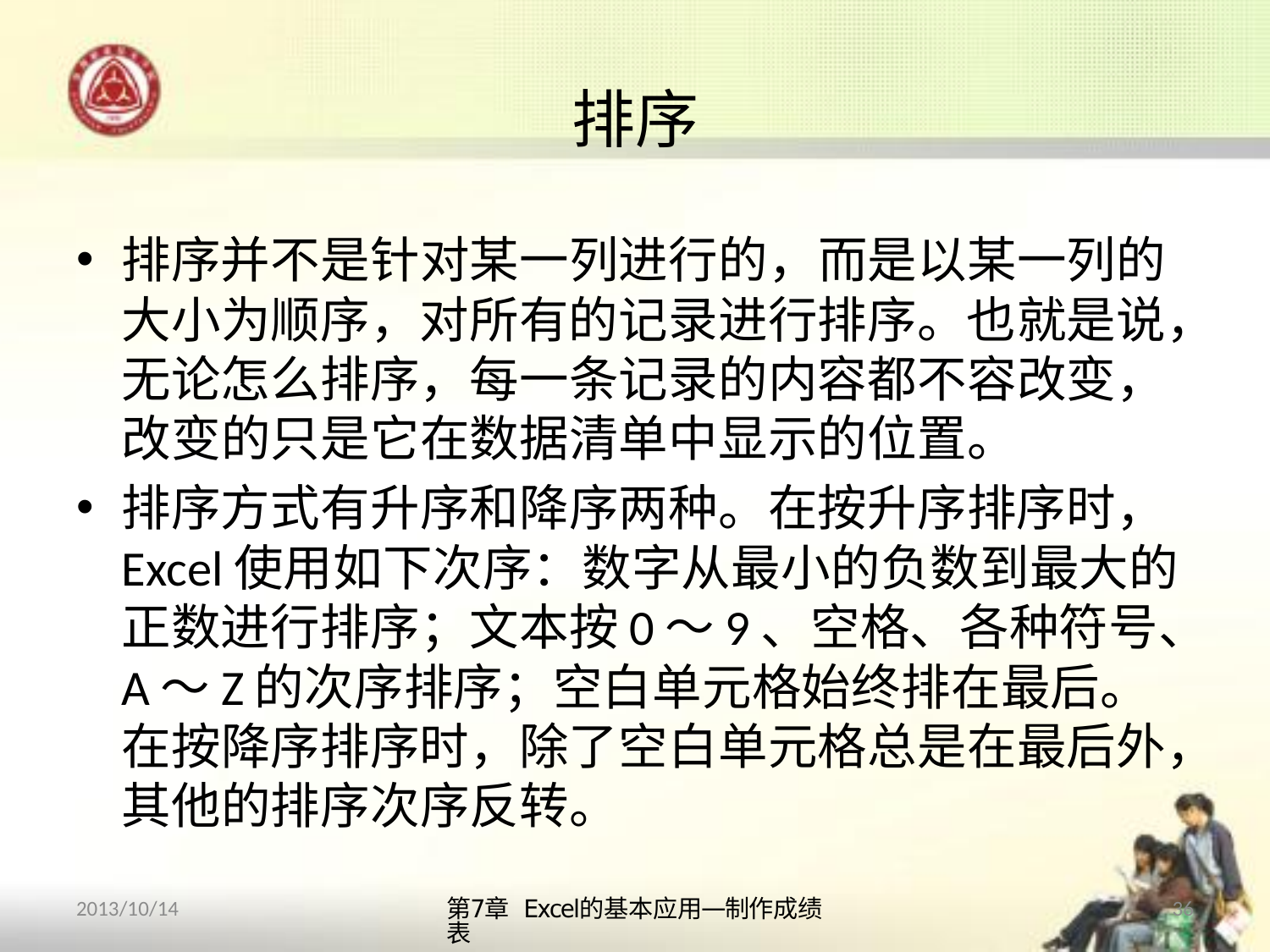

# 排序
排序并不是针对某一列进行的，而是以某一列的大小为顺序，对所有的记录进行排序。也就是说，无论怎么排序，每一条记录的内容都不容改变，改变的只是它在数据清单中显示的位置。
排序方式有升序和降序两种。在按升序排序时，Excel使用如下次序：数字从最小的负数到最大的正数进行排序；文本按0～9、空格、各种符号、A～Z的次序排序；空白单元格始终排在最后。在按降序排序时，除了空白单元格总是在最后外，其他的排序次序反转。
第7章  Excel的基本应用—制作成绩表
36
2013/10/14